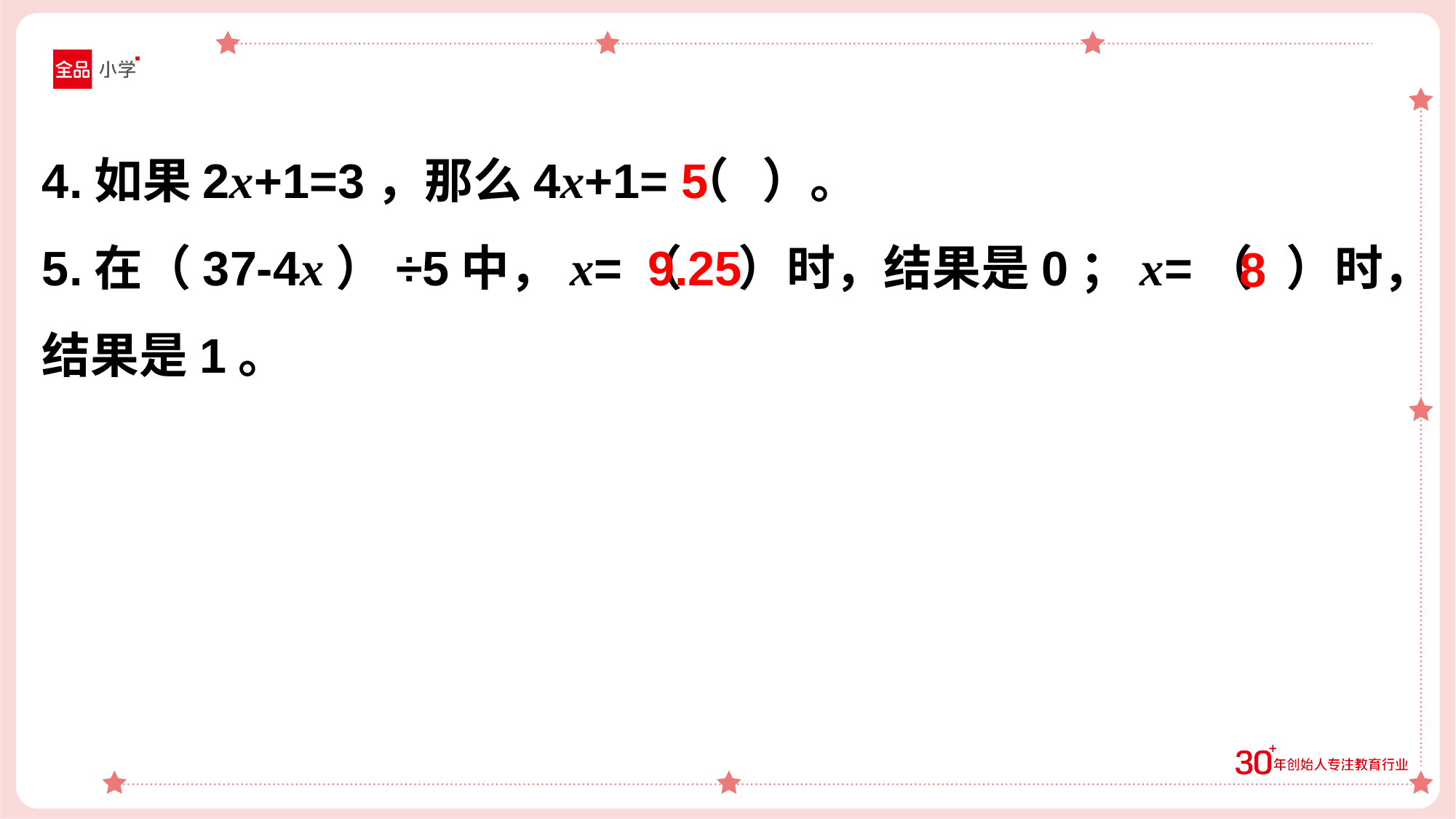

4.如果2x+1=3，那么4x+1=（   ）。
5.在（37-4x）÷5中，x=（     ）时，结果是0；x=（   ）时，结果是1。

5
9.25
8